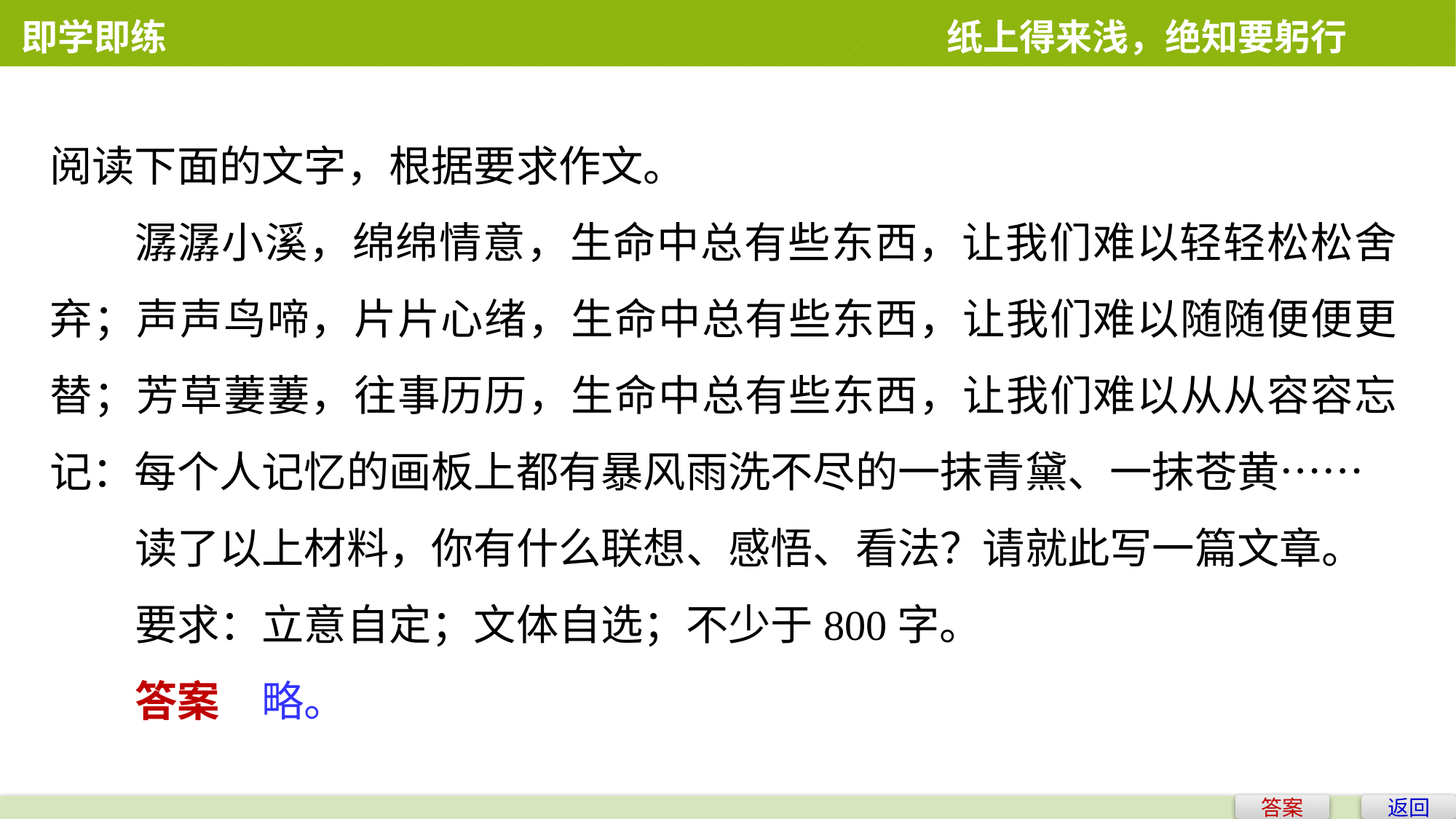

即学即练                                 　　　　　　　　　　　　　　纸上得来浅，绝知要躬行
阅读下面的文字，根据要求作文。
潺潺小溪，绵绵情意，生命中总有些东西，让我们难以轻轻松松舍弃；声声鸟啼，片片心绪，生命中总有些东西，让我们难以随随便便更替；芳草萋萋，往事历历，生命中总有些东西，让我们难以从从容容忘记：每个人记忆的画板上都有暴风雨洗不尽的一抹青黛、一抹苍黄……
读了以上材料，你有什么联想、感悟、看法？请就此写一篇文章。
要求：立意自定；文体自选；不少于800字。
答案　略。
答案
返回